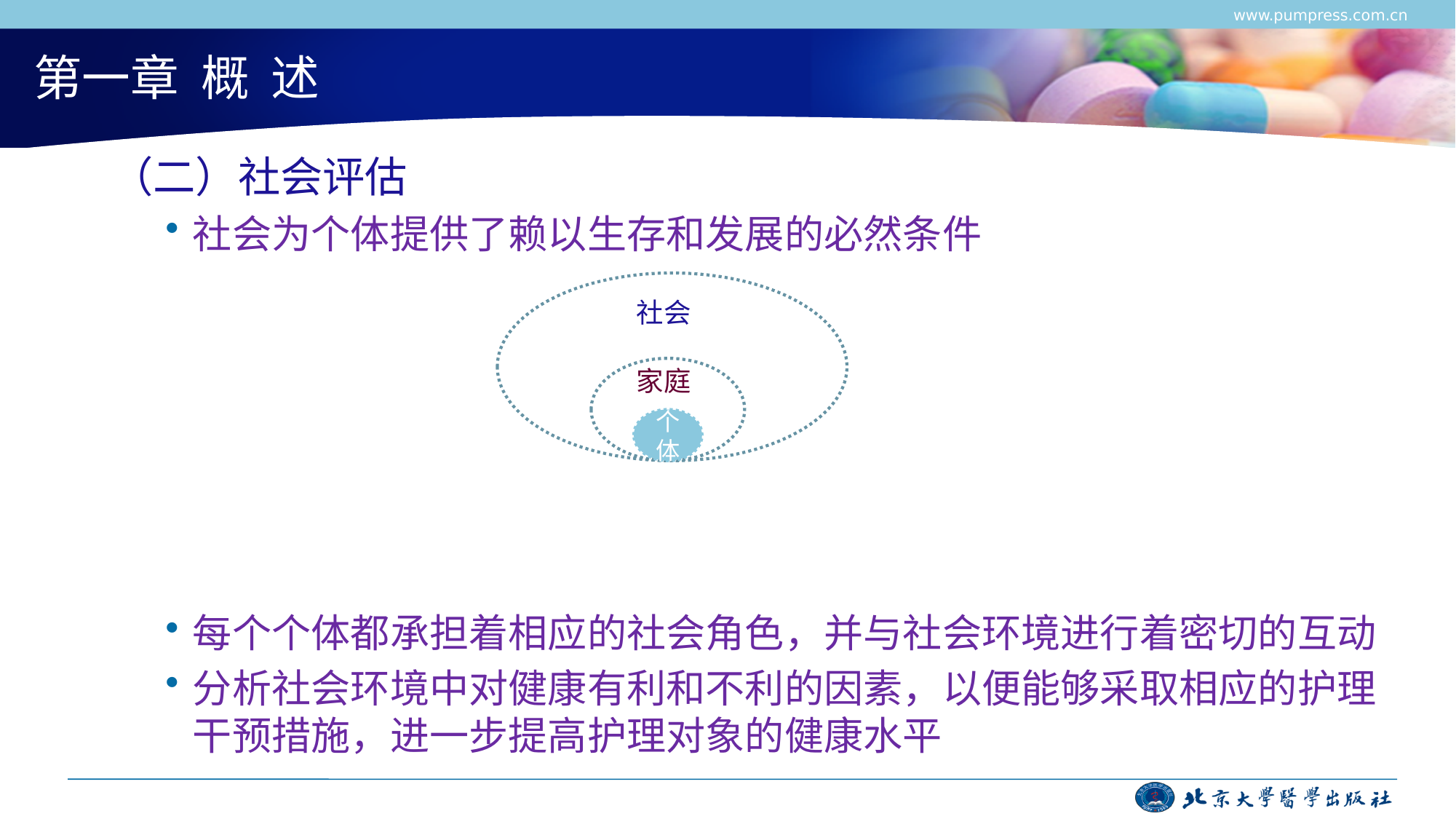

www.pumpress.com.cn
# 第一章  概  述
（二）社会评估
社会为个体提供了赖以生存和发展的必然条件

每个个体都承担着相应的社会角色，并与社会环境进行着密切的互动
分析社会环境中对健康有利和不利的因素，以便能够采取相应的护理干预措施，进一步提高护理对象的健康水平

社会

家庭
个体